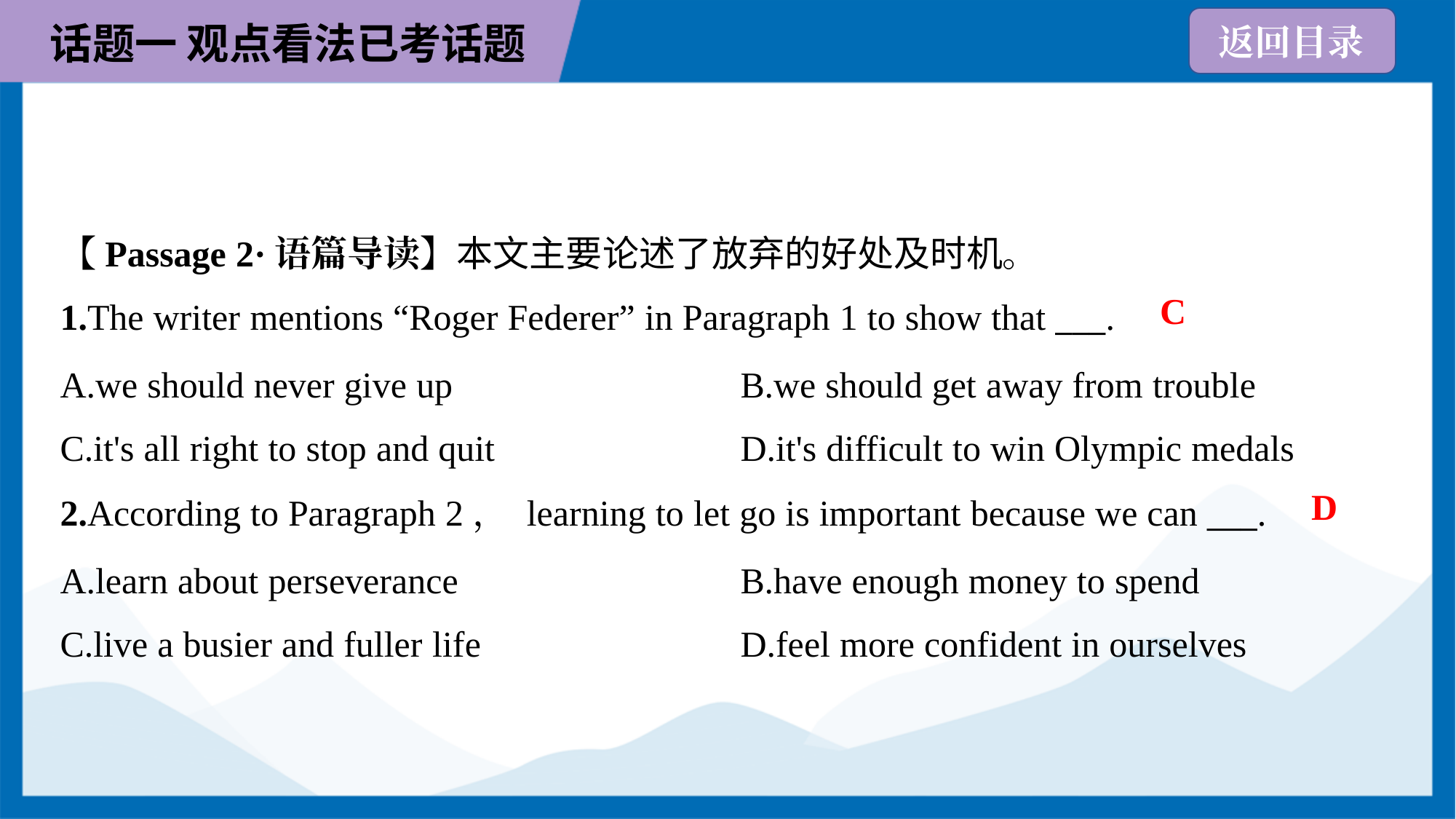

【Passage 2·语篇导读】本文主要论述了放弃的好处及时机。
C
1.The writer mentions “Roger Federer” in Paragraph 1 to show that ___.
A.we should never give up	B.we should get away from trouble
C.it's all right to stop and quit	D.it's difficult to win Olympic medals
D
2.According to Paragraph 2， learning to let go is important because we can ___.
A.learn about perseverance	B.have enough money to spend
C.live a busier and fuller life	D.feel more confident in ourselves